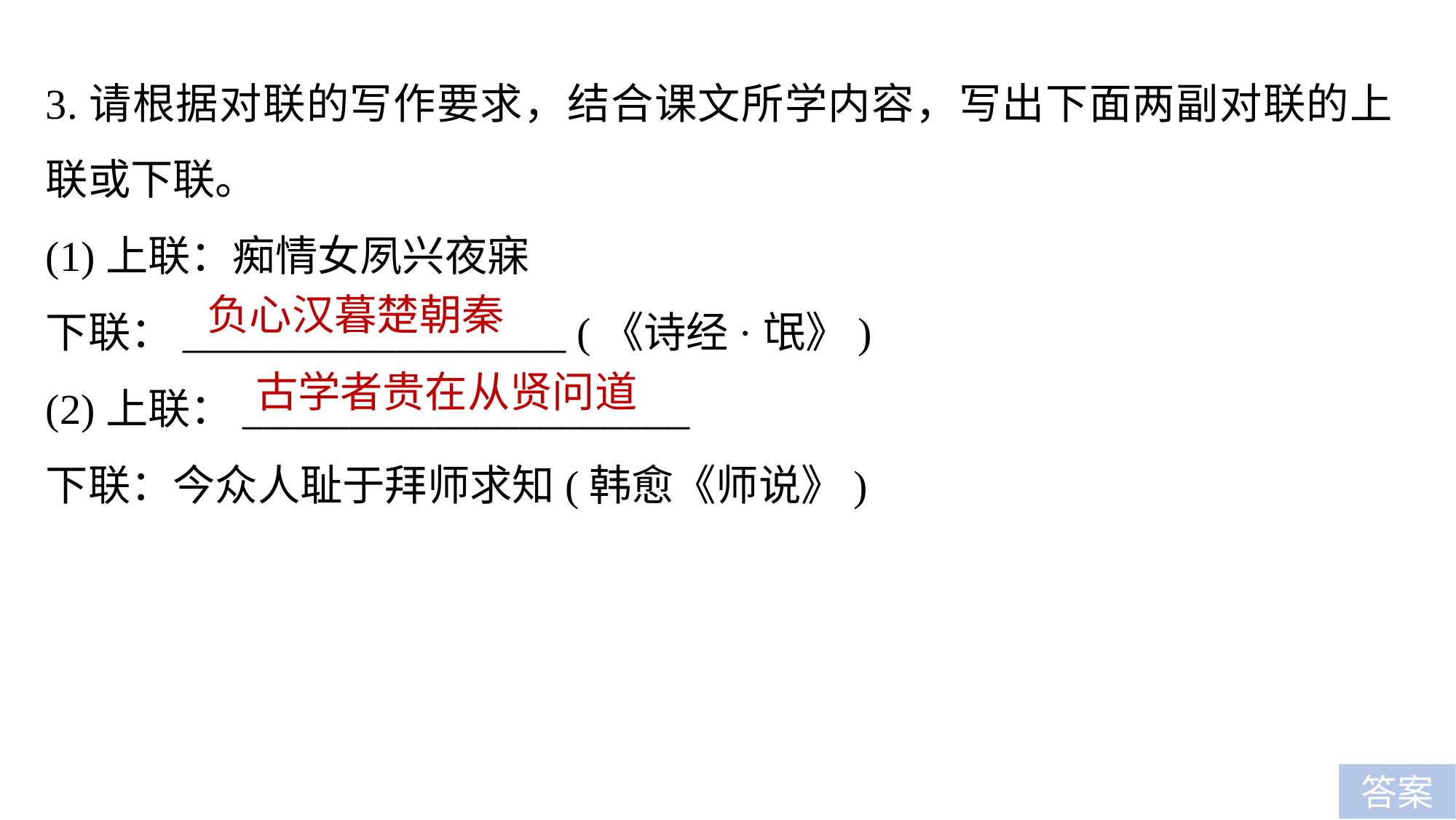

3.请根据对联的写作要求，结合课文所学内容，写出下面两副对联的上联或下联。
(1)上联：痴情女夙兴夜寐
下联：__________________ (《诗经·氓》)
(2)上联：_____________________
下联：今众人耻于拜师求知(韩愈《师说》)
负心汉暮楚朝秦
古学者贵在从贤问道
答案